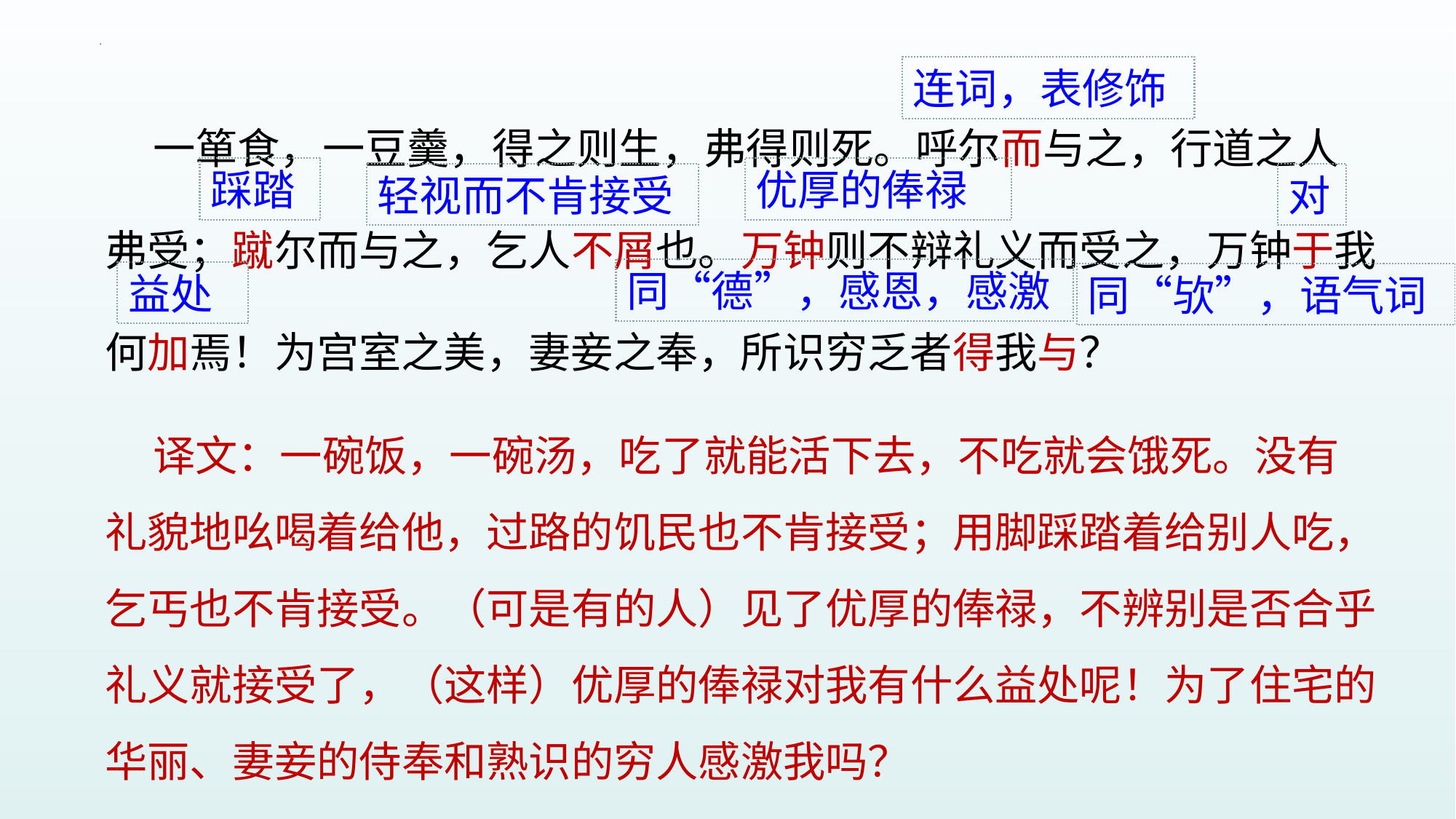

连词，表修饰
    一箪食，一豆羹，得之则生，弗得则死。呼尔而与之，行道之人弗受；蹴尔而与之，乞人不屑也。万钟则不辩礼义而受之，万钟于我何加焉！为宫室之美，妻妾之奉，所识穷乏者得我与？

踩踏
优厚的俸禄
轻视而不肯接受
对
同“德”，感恩，感激
益处
同“欤”，语气词
    译文：一碗饭，一碗汤，吃了就能活下去，不吃就会饿死。没有礼貌地吆喝着给他，过路的饥民也不肯接受；用脚踩踏着给别人吃，乞丐也不肯接受。（可是有的人）见了优厚的俸禄，不辨别是否合乎礼义就接受了，（这样）优厚的俸禄对我有什么益处呢！为了住宅的华丽、妻妾的侍奉和熟识的穷人感激我吗？